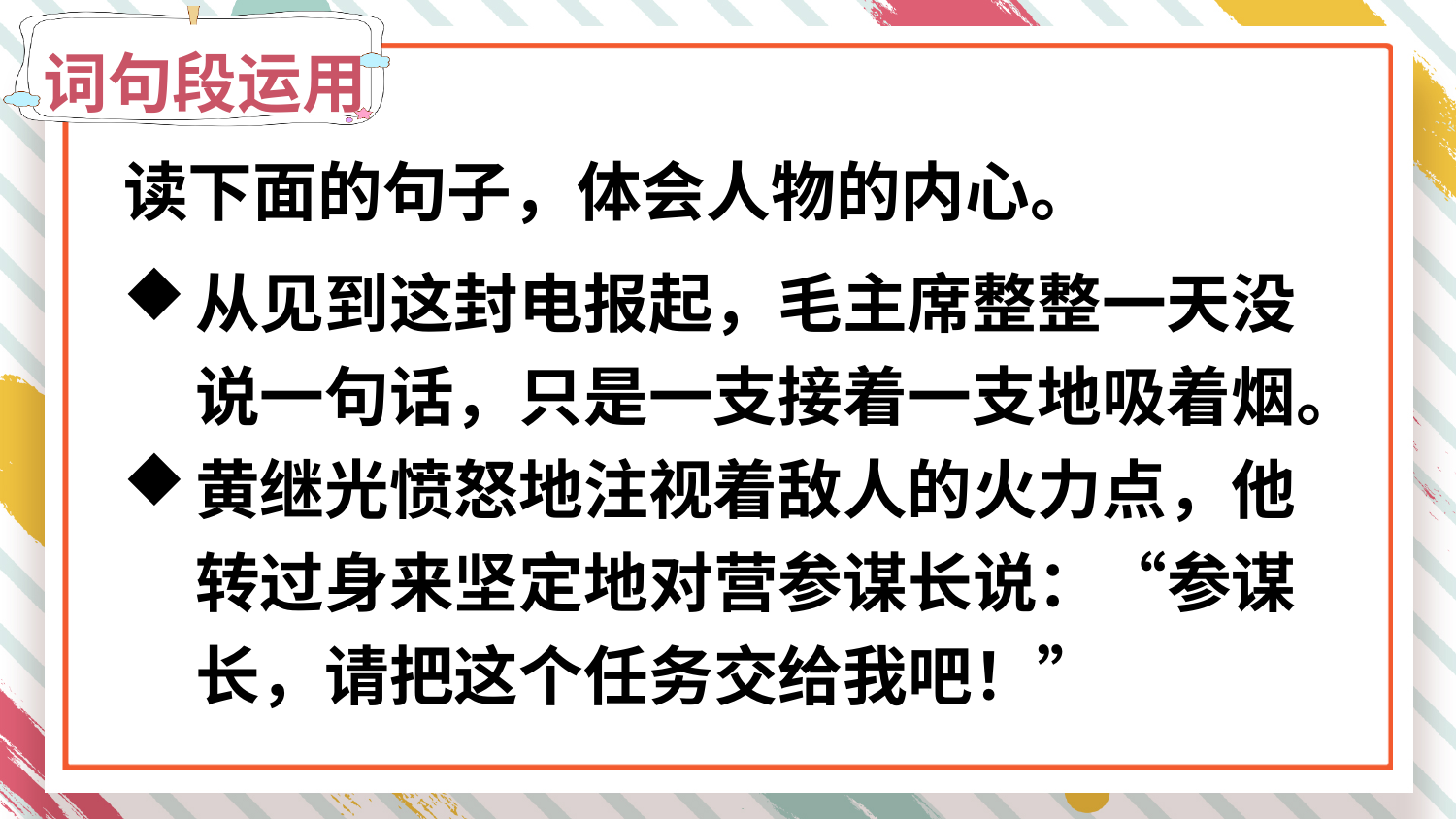

词句段运用
读下面的句子，体会人物的内心。
从见到这封电报起，毛主席整整一天没说一句话，只是一支接着一支地吸着烟。
黄继光愤怒地注视着敌人的火力点，他转过身来坚定地对营参谋长说：“参谋长，请把这个任务交给我吧！”